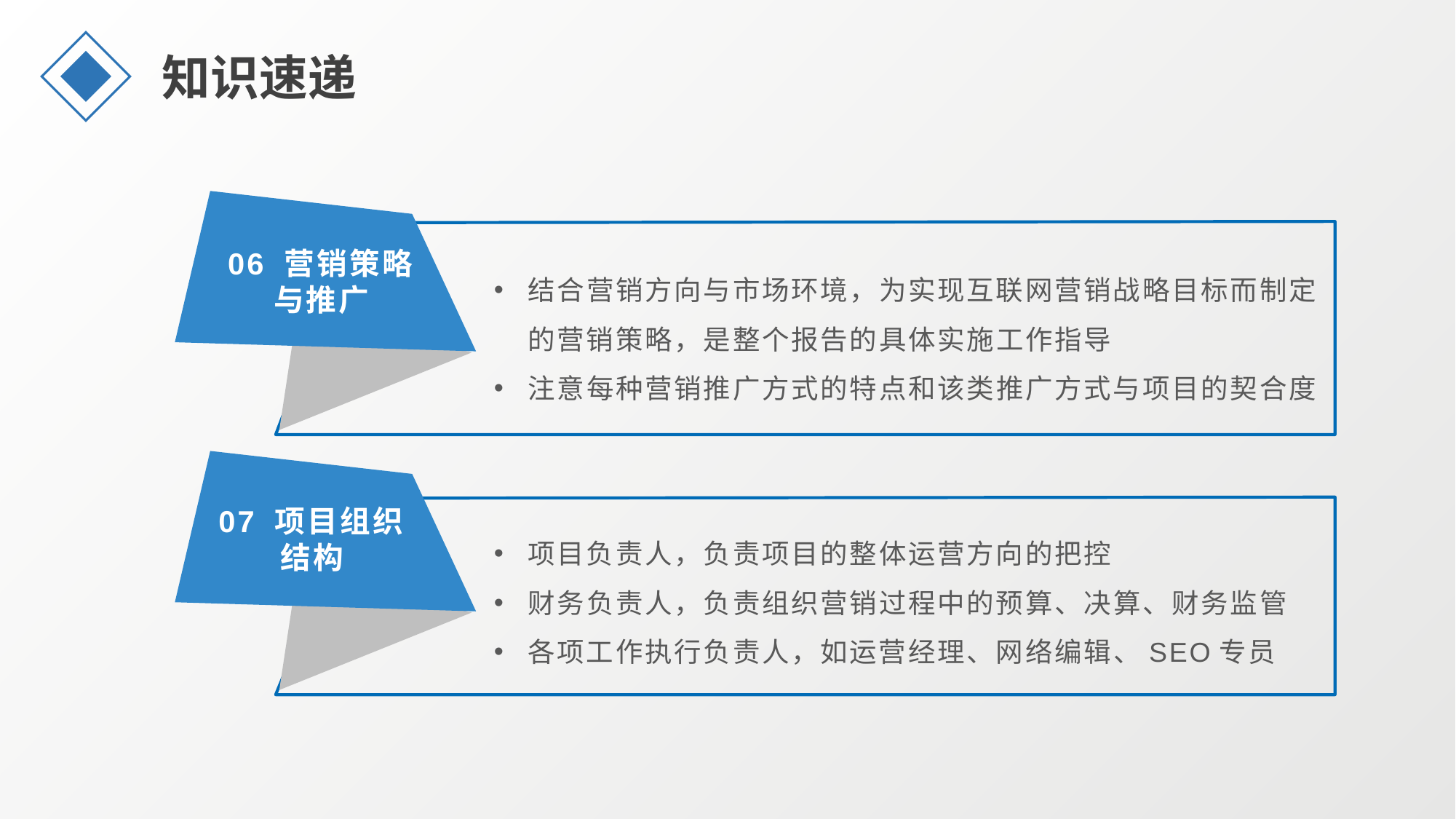

知识速递

06 营销策略与推广
结合营销方向与市场环境，为实现互联网营销战略目标而制定的营销策略，是整个报告的具体实施工作指导
注意每种营销推广方式的特点和该类推广方式与项目的契合度

07 项目组织结构

项目负责人，负责项目的整体运营方向的把控
财务负责人，负责组织营销过程中的预算、决算、财务监管
各项工作执行负责人，如运营经理、网络编辑、SEO专员